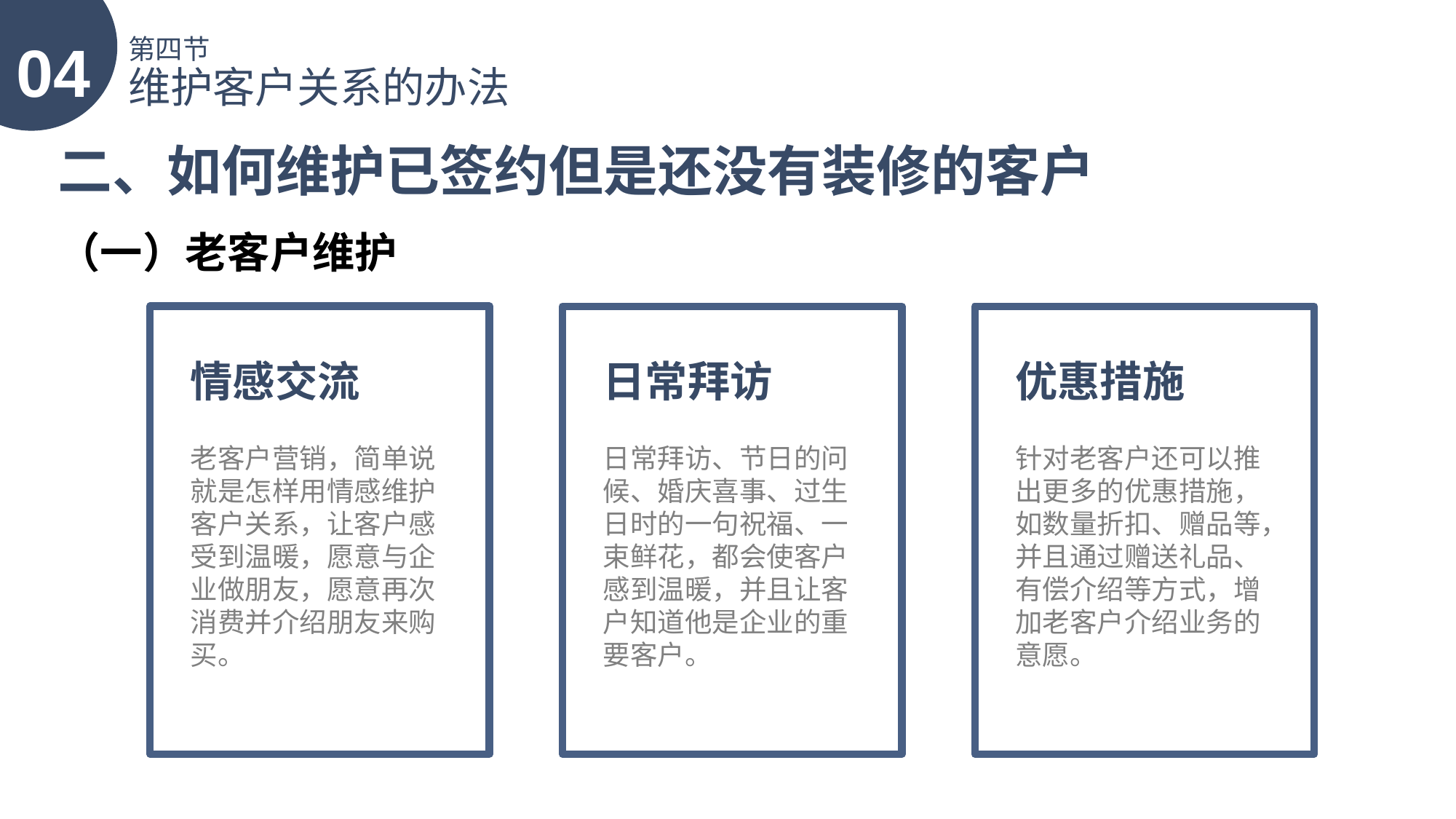

04
第四节
维护客户关系的办法
二、如何维护已签约但是还没有装修的客户
（一）老客户维护

情感交流
老客户营销，简单说就是怎样用情感维护客户关系，让客户感受到温暖，愿意与企业做朋友，愿意再次消费并介绍朋友来购买。

日常拜访
日常拜访、节日的问候、婚庆喜事、过生日时的一句祝福、一束鲜花，都会使客户感到温暖，并且让客户知道他是企业的重要客户。

优惠措施
针对老客户还可以推出更多的优惠措施，如数量折扣、赠品等，并且通过赠送礼品、有偿介绍等方式，增加老客户介绍业务的意愿。